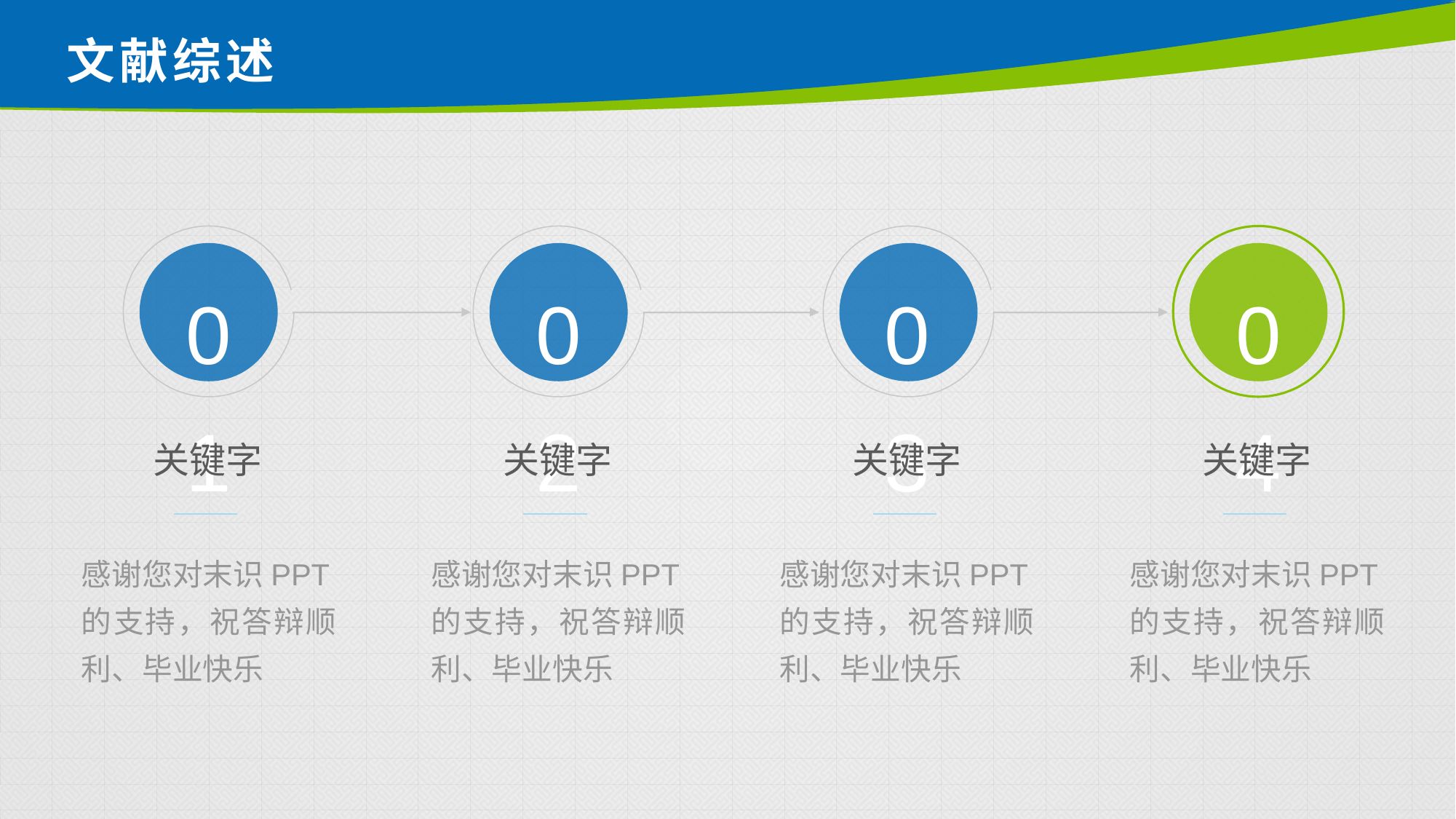

# 文献综述

01
02
03
04
关键字
感谢您对末识PPT的支持，祝答辩顺利、毕业快乐
关键字
感谢您对末识PPT的支持，祝答辩顺利、毕业快乐
关键字
感谢您对末识PPT的支持，祝答辩顺利、毕业快乐
关键字
感谢您对末识PPT的支持，祝答辩顺利、毕业快乐